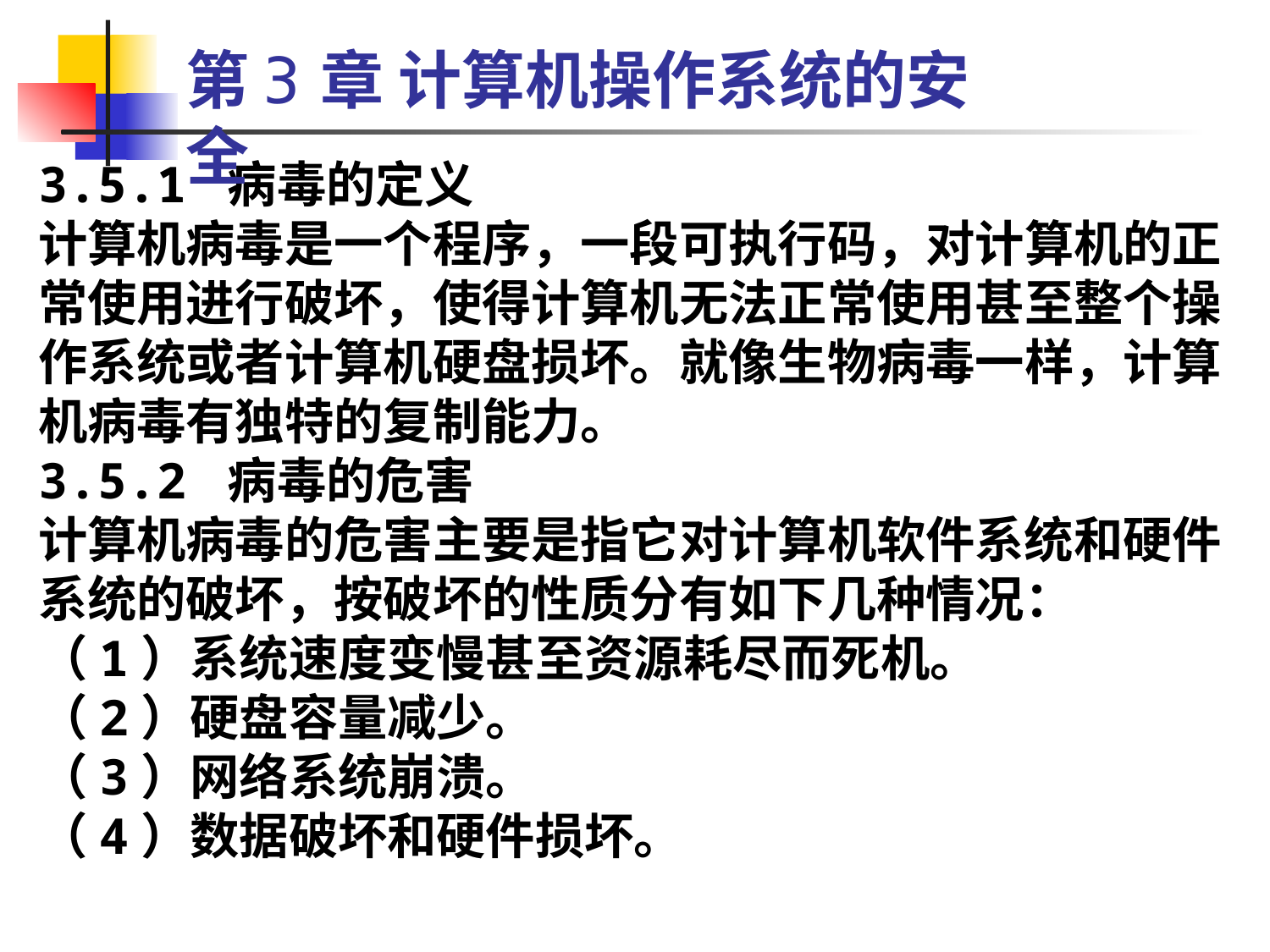

第3章 计算机操作系统的安全
3.5.1 病毒的定义
计算机病毒是一个程序，一段可执行码，对计算机的正常使用进行破坏，使得计算机无法正常使用甚至整个操作系统或者计算机硬盘损坏。就像生物病毒一样，计算机病毒有独特的复制能力。
3.5.2 病毒的危害
计算机病毒的危害主要是指它对计算机软件系统和硬件系统的破坏，按破坏的性质分有如下几种情况：
（1）系统速度变慢甚至资源耗尽而死机。
（2）硬盘容量减少。
（3）网络系统崩溃。
（4）数据破坏和硬件损坏。